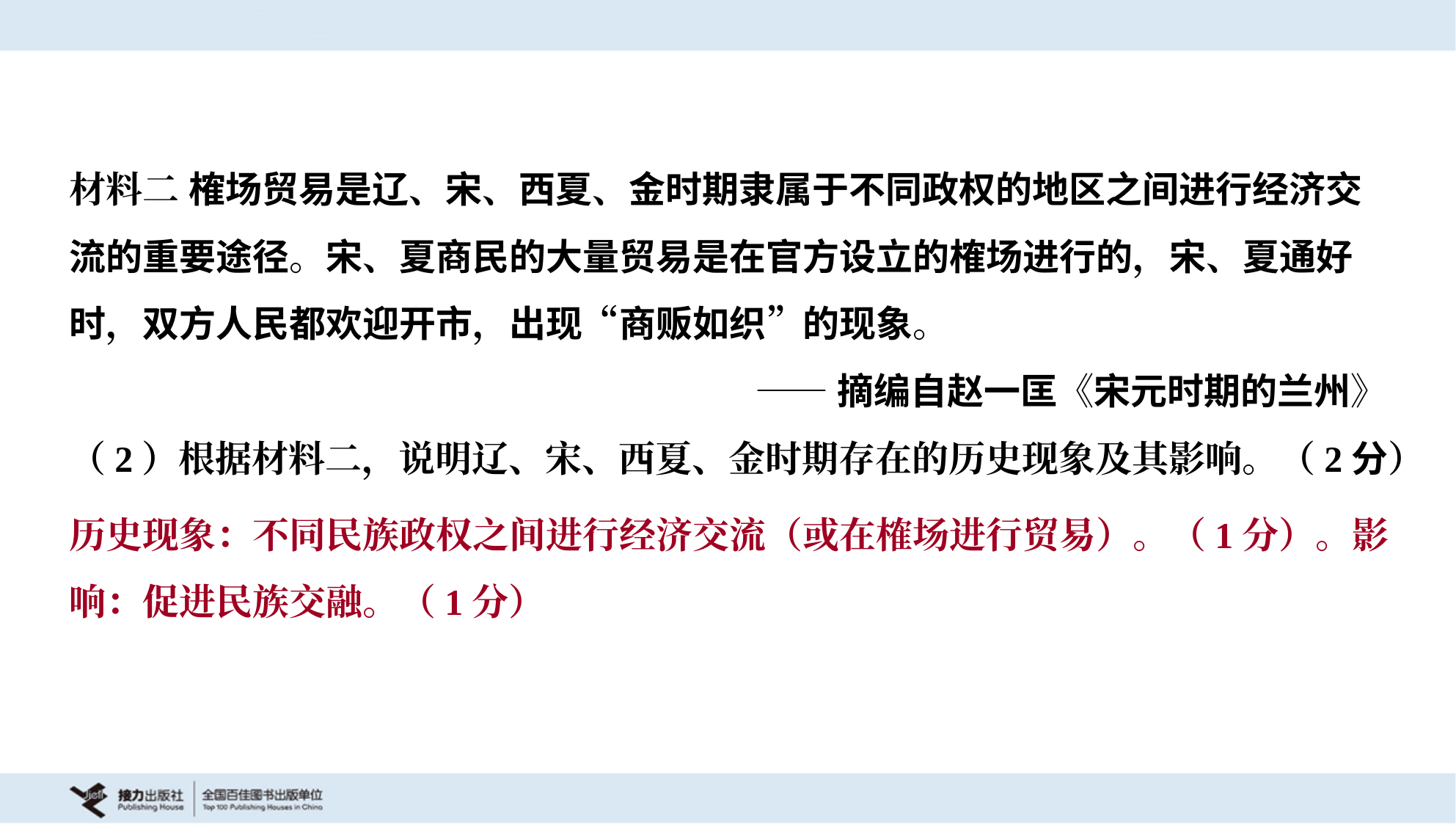

材料二 榷场贸易是辽、宋、西夏、金时期隶属于不同政权的地区之间进行经济交
流的重要途径。宋、夏商民的大量贸易是在官方设立的榷场进行的，宋、夏通好
时，双方人民都欢迎开市，出现“商贩如织”的现象。
——摘编自赵一匡《宋元时期的兰州》
（2）根据材料二，说明辽、宋、西夏、金时期存在的历史现象及其影响。（2分）
历史现象：不同民族政权之间进行经济交流（或在榷场进行贸易）。（1分）。影
响：促进民族交融。（1分）